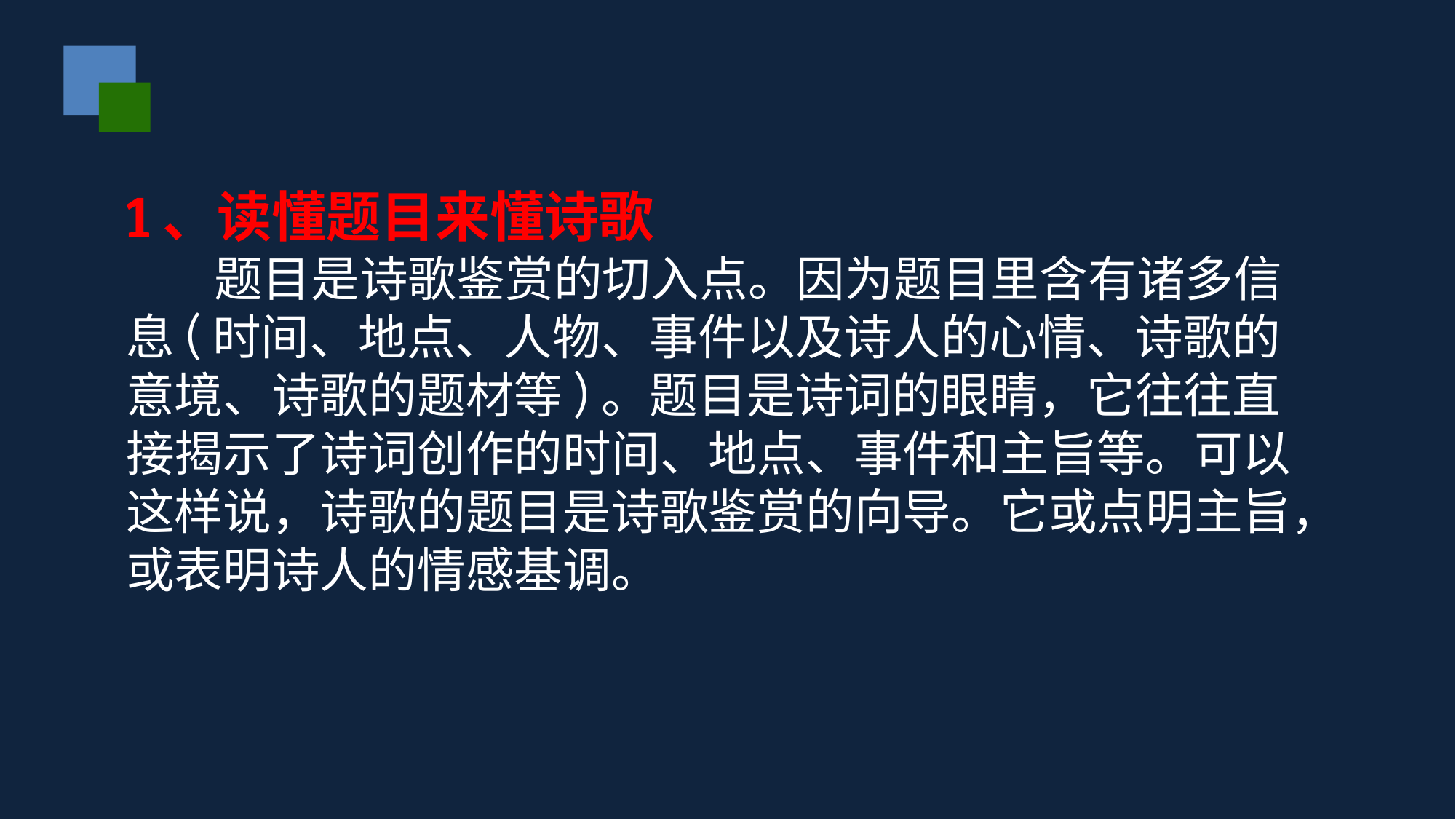

1、读懂题目来懂诗歌
       题目是诗歌鉴赏的切入点。因为题目里含有诸多信息(时间、地点、人物、事件以及诗人的心情、诗歌的意境、诗歌的题材等)。题目是诗词的眼睛，它往往直接揭示了诗词创作的时间、地点、事件和主旨等。可以这样说，诗歌的题目是诗歌鉴赏的向导。它或点明主旨，或表明诗人的情感基调。